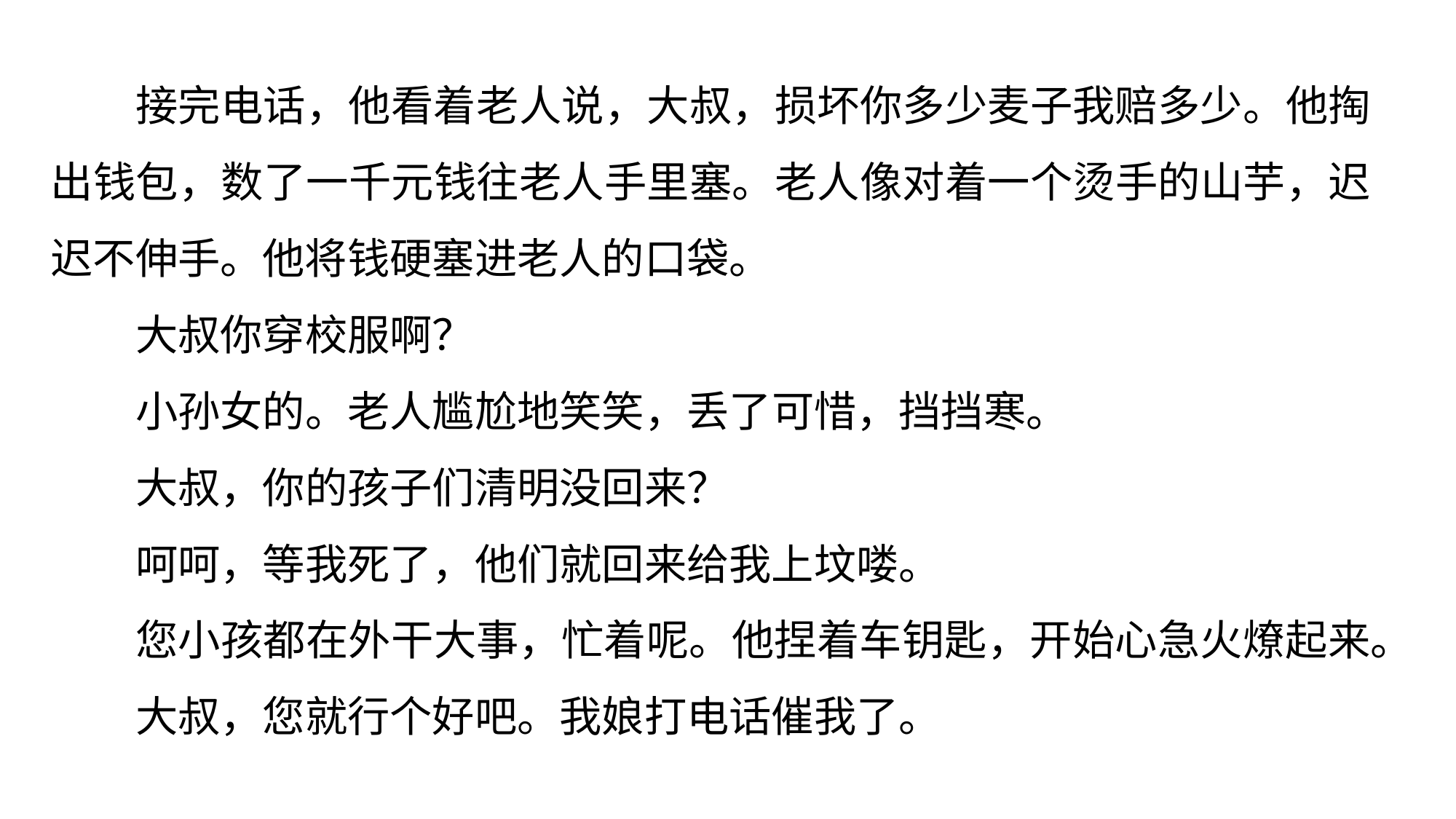

接完电话，他看着老人说，大叔，损坏你多少麦子我赔多少。他掏出钱包，数了一千元钱往老人手里塞。老人像对着一个烫手的山芋，迟迟不伸手。他将钱硬塞进老人的口袋。
大叔你穿校服啊？
小孙女的。老人尴尬地笑笑，丢了可惜，挡挡寒。
大叔，你的孩子们清明没回来？
呵呵，等我死了，他们就回来给我上坟喽。
您小孩都在外干大事，忙着呢。他捏着车钥匙，开始心急火燎起来。
大叔，您就行个好吧。我娘打电话催我了。